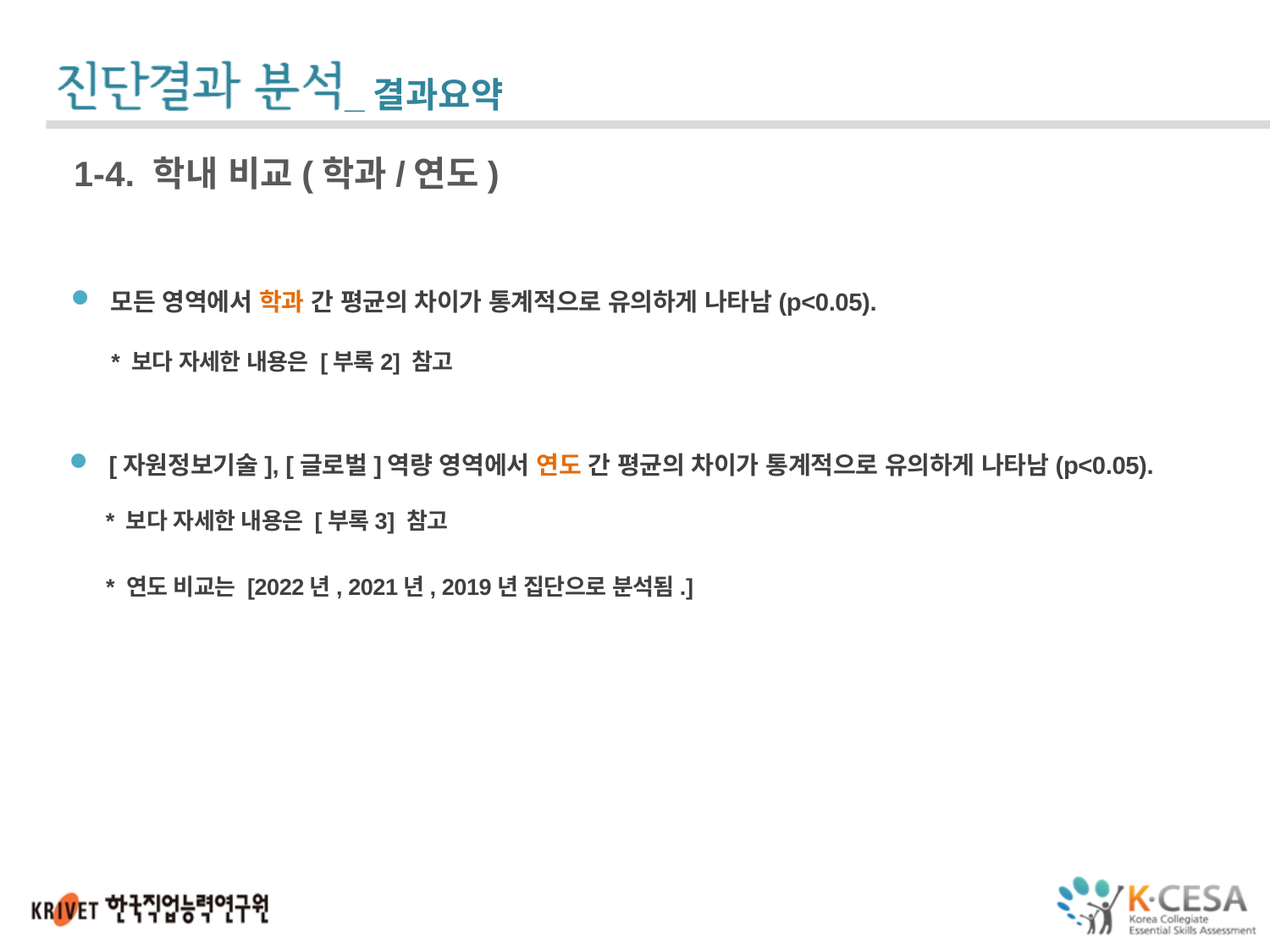

_결과요약
1-4. 학내 비교(학과/연도)
모든 영역에서 학과 간 평균의 차이가 통계적으로 유의하게 나타남(p<0.05).
      * 보다 자세한 내용은 [부록2] 참고
[자원정보기술], [글로벌]역량 영역에서 연도 간 평균의 차이가 통계적으로 유의하게 나타남(p<0.05).
      * 보다 자세한 내용은 [부록3] 참고
     * 연도 비교는 [2022년, 2021년, 2019년 집단으로 분석됨.]